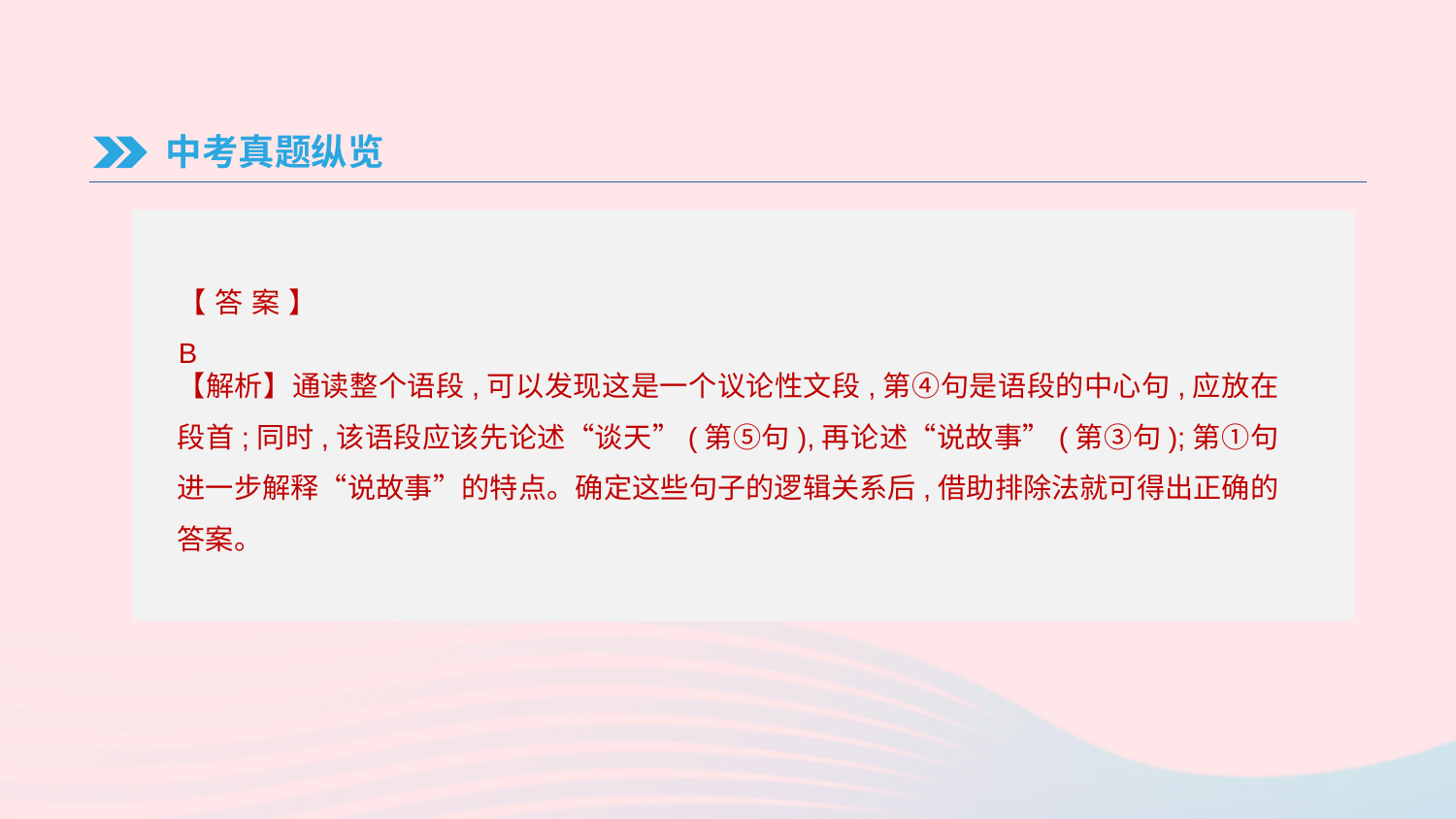

中考真题纵览

【答案】 B
【解析】通读整个语段,可以发现这是一个议论性文段,第④句是语段的中心句,应放在段首;同时,该语段应该先论述“谈天”(第⑤句),再论述“说故事”(第③句);第①句进一步解释“说故事”的特点。确定这些句子的逻辑关系后,借助排除法就可得出正确的答案。